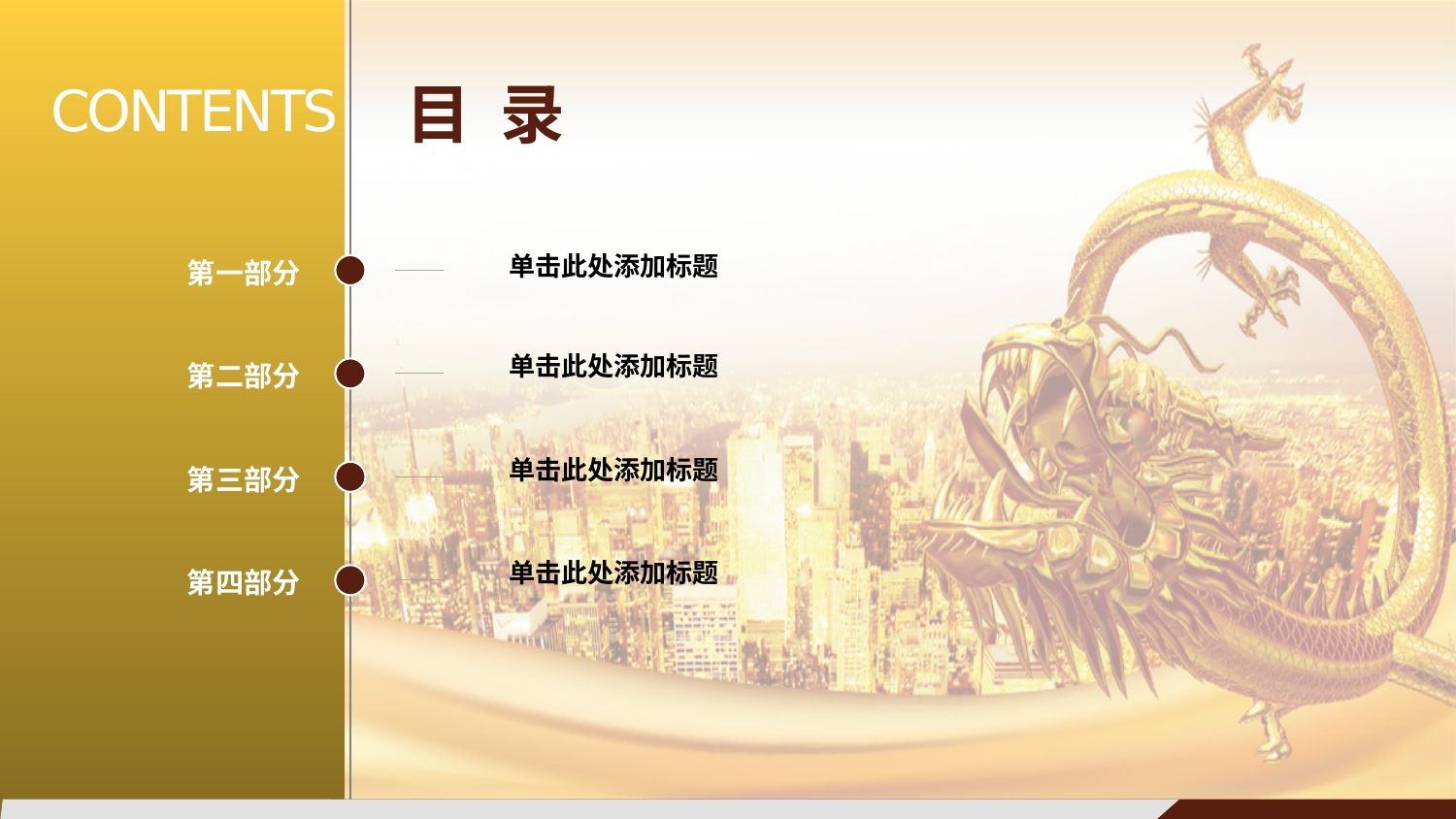

目  录
CONTENTS
单击此处添加标题
第一部分

单击此处添加标题
第二部分

单击此处添加标题
第三部分

单击此处添加标题
第四部分